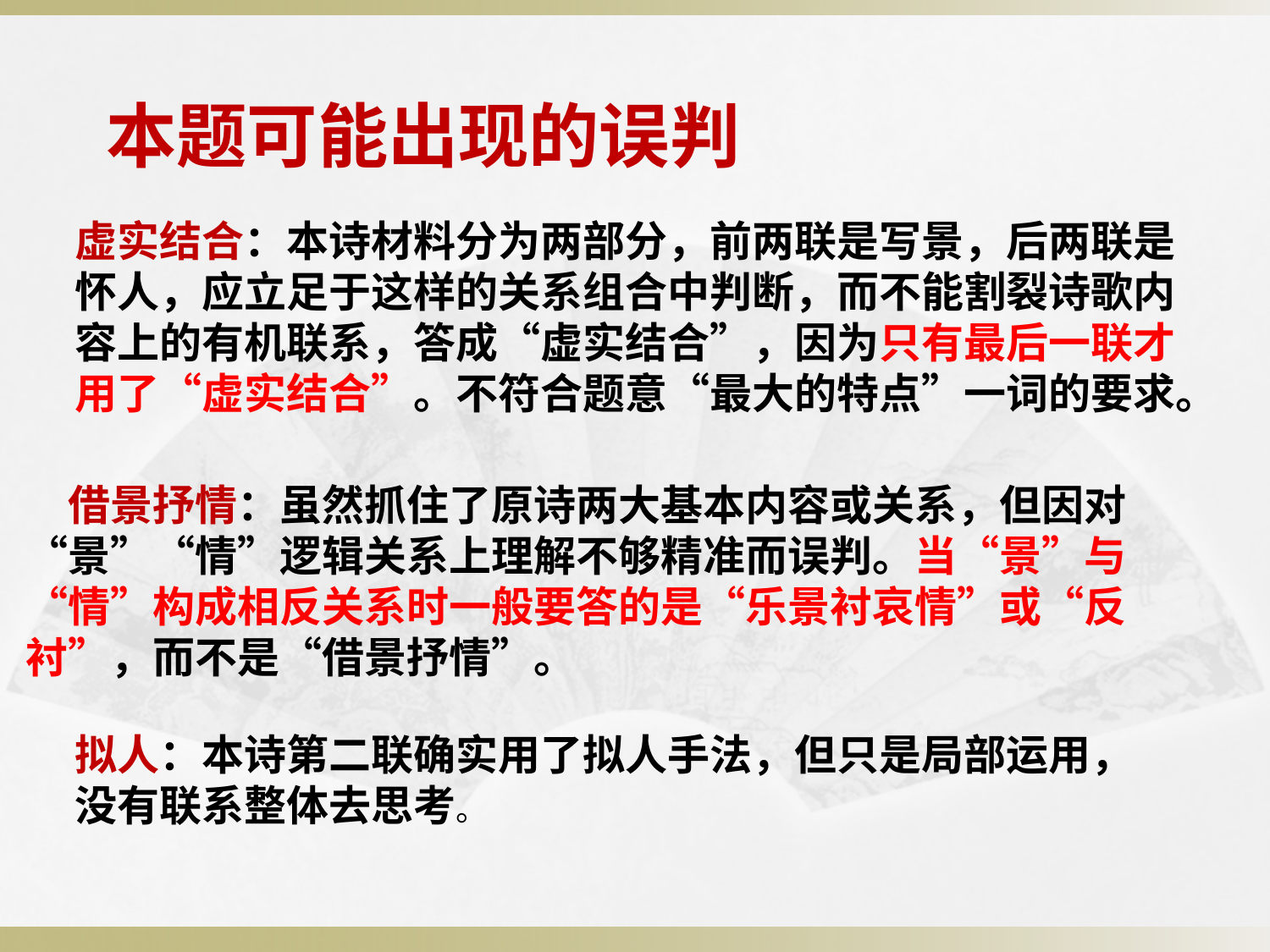

本题可能出现的误判

虚实结合：本诗材料分为两部分，前两联是写景，后两联是怀人，应立足于这样的关系组合中判断，而不能割裂诗歌内容上的有机联系，答成“虚实结合”，因为只有最后一联才用了“虚实结合”。不符合题意“最大的特点”一词的要求。
借景抒情：虽然抓住了原诗两大基本内容或关系，但因对“景”“情”逻辑关系上理解不够精准而误判。当“景”与“情”构成相反关系时一般要答的是“乐景衬哀情”或“反衬”，而不是“借景抒情”。
拟人：本诗第二联确实用了拟人手法，但只是局部运用，没有联系整体去思考。